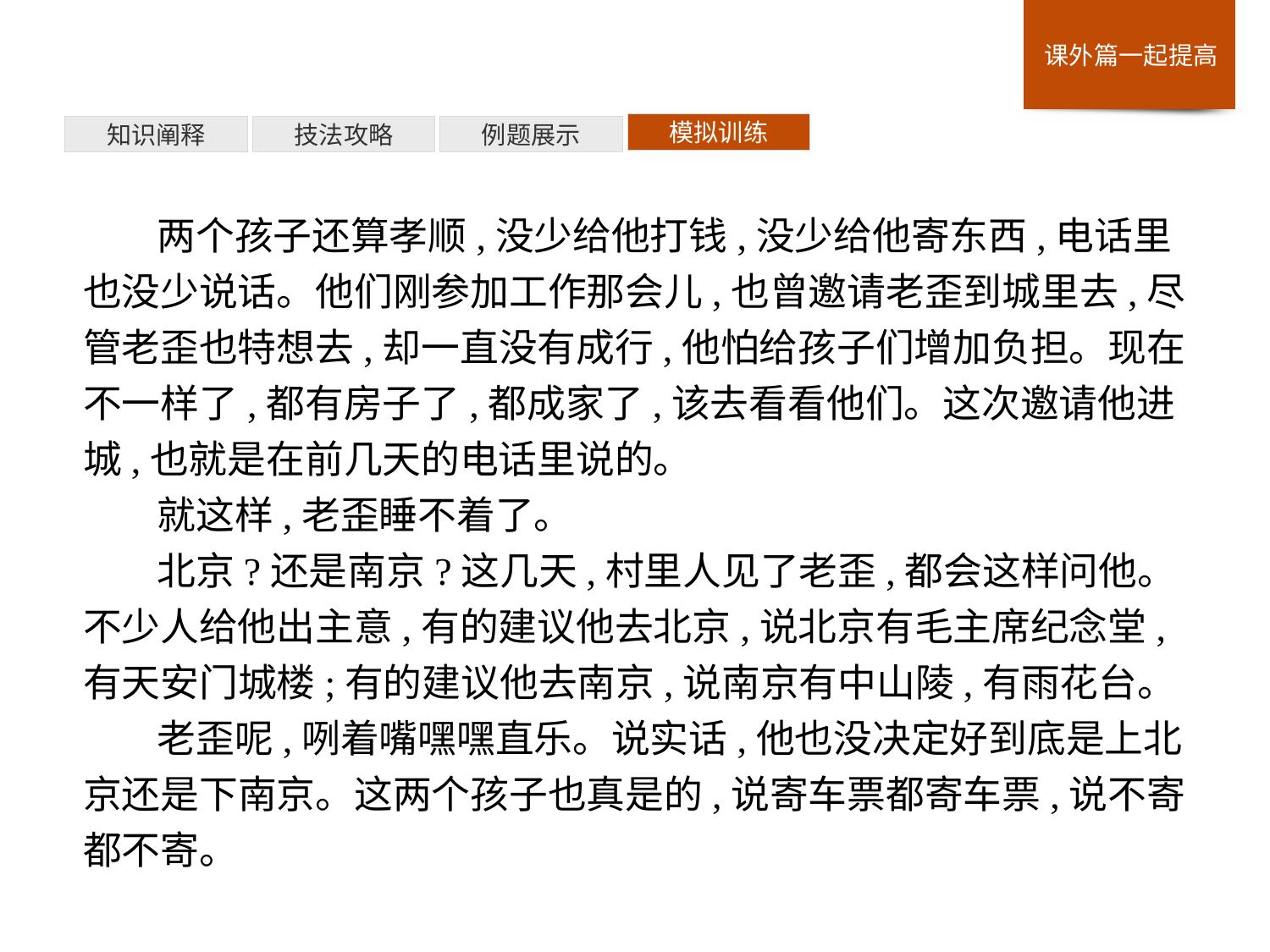

模拟训练
例题展示
技法攻略
知识阐释
两个孩子还算孝顺,没少给他打钱,没少给他寄东西,电话里也没少说话。他们刚参加工作那会儿,也曾邀请老歪到城里去,尽管老歪也特想去,却一直没有成行,他怕给孩子们增加负担。现在不一样了,都有房子了,都成家了,该去看看他们。这次邀请他进城,也就是在前几天的电话里说的。
就这样,老歪睡不着了。
北京?还是南京?这几天,村里人见了老歪,都会这样问他。不少人给他出主意,有的建议他去北京,说北京有毛主席纪念堂,有天安门城楼;有的建议他去南京,说南京有中山陵,有雨花台。
老歪呢,咧着嘴嘿嘿直乐。说实话,他也没决定好到底是上北京还是下南京。这两个孩子也真是的,说寄车票都寄车票,说不寄都不寄。